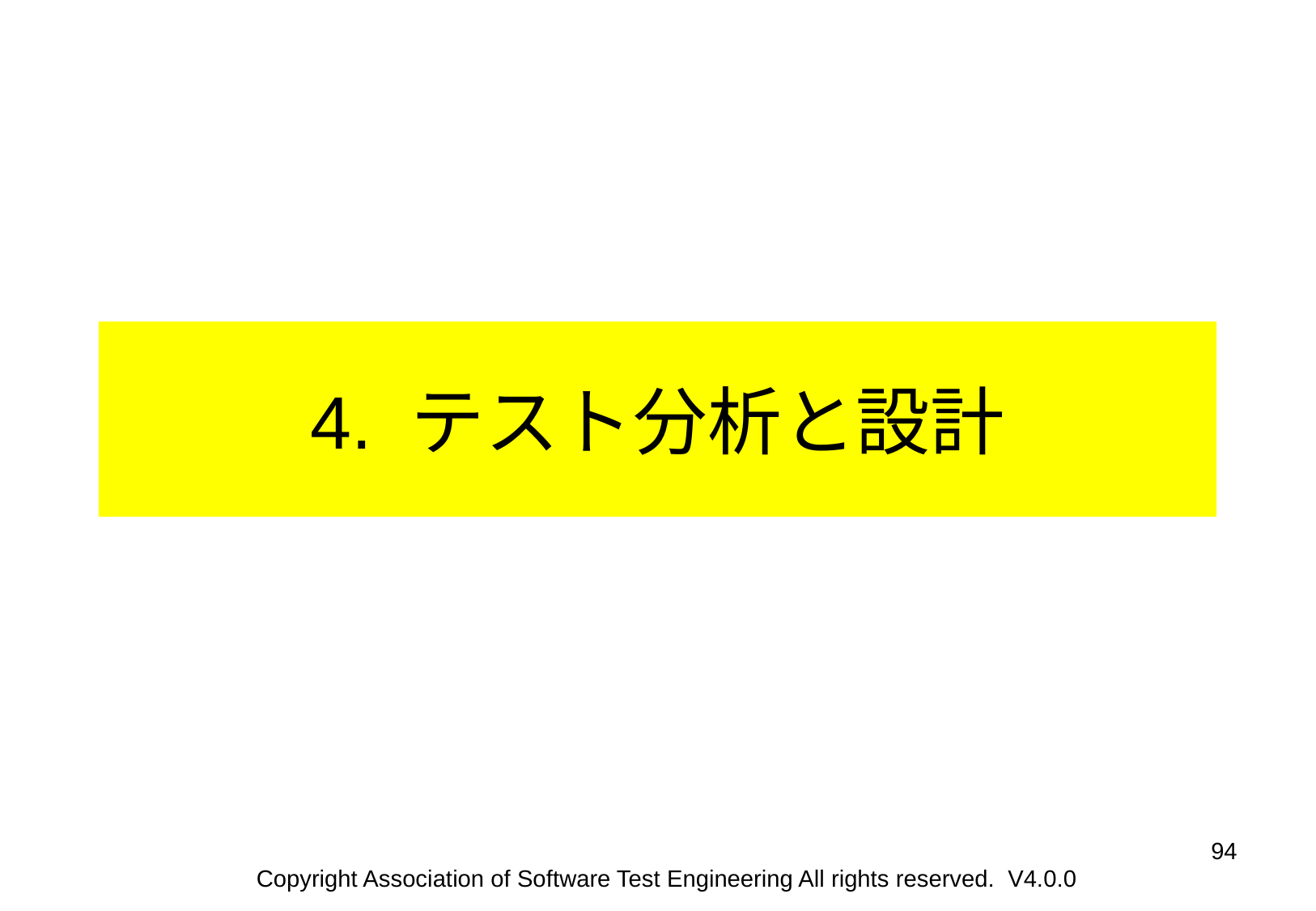

4. テスト分析と設計
94
Copyright Association of Software Test Engineering All rights reserved.  V4.0.0